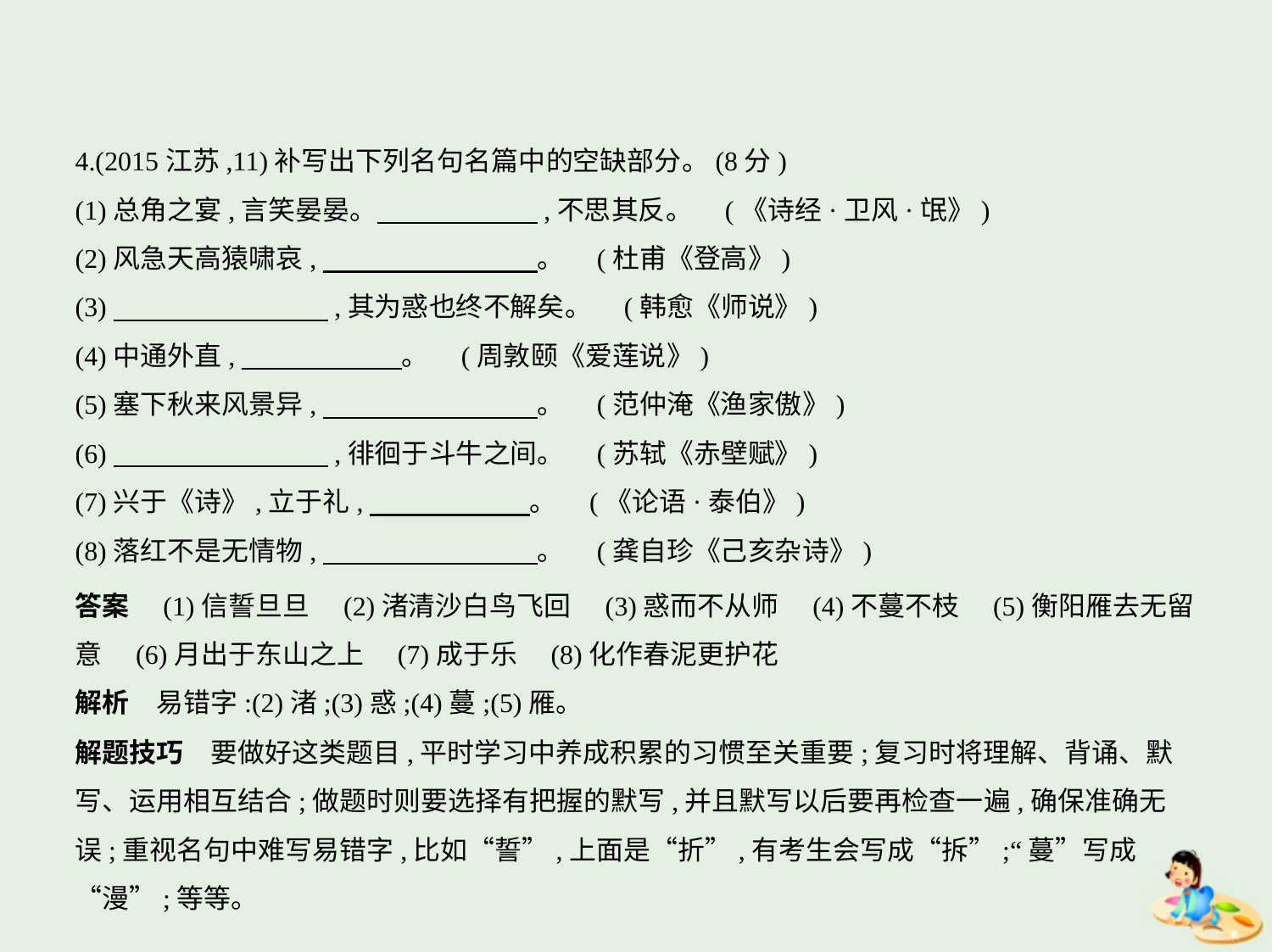

4.(2015江苏,11)补写出下列名句名篇中的空缺部分。(8分)
(1)总角之宴,言笑晏晏。　　　　　    ,不思其反。 (《诗经·卫风·氓》)
(2)风急天高猿啸哀,　　　　　　　    。 (杜甫《登高》)
(3)　　　　　　　    ,其为惑也终不解矣。 (韩愈《师说》)
(4)中通外直,　　　　　    。 (周敦颐《爱莲说》)
(5)塞下秋来风景异,　　　　　　　    。 (范仲淹《渔家傲》)
(6)　　　　　　　    ,徘徊于斗牛之间。 (苏轼《赤壁赋》)
(7)兴于《诗》,立于礼,　　　　　    。 (《论语·泰伯》)
(8)落红不是无情物,　　　　　　　    。 (龚自珍《己亥杂诗》)
答案　(1)信誓旦旦　(2)渚清沙白鸟飞回　(3)惑而不从师　(4)不蔓不枝　(5)衡阳雁去无留
意　(6)月出于东山之上　(7)成于乐　(8)化作春泥更护花
解析　易错字:(2)渚;(3)惑;(4)蔓;(5)雁。
解题技巧　要做好这类题目,平时学习中养成积累的习惯至关重要;复习时将理解、背诵、默
写、运用相互结合;做题时则要选择有把握的默写,并且默写以后要再检查一遍,确保准确无
误;重视名句中难写易错字,比如“誓”,上面是“折”,有考生会写成“拆”;“蔓”写成
“漫”;等等。